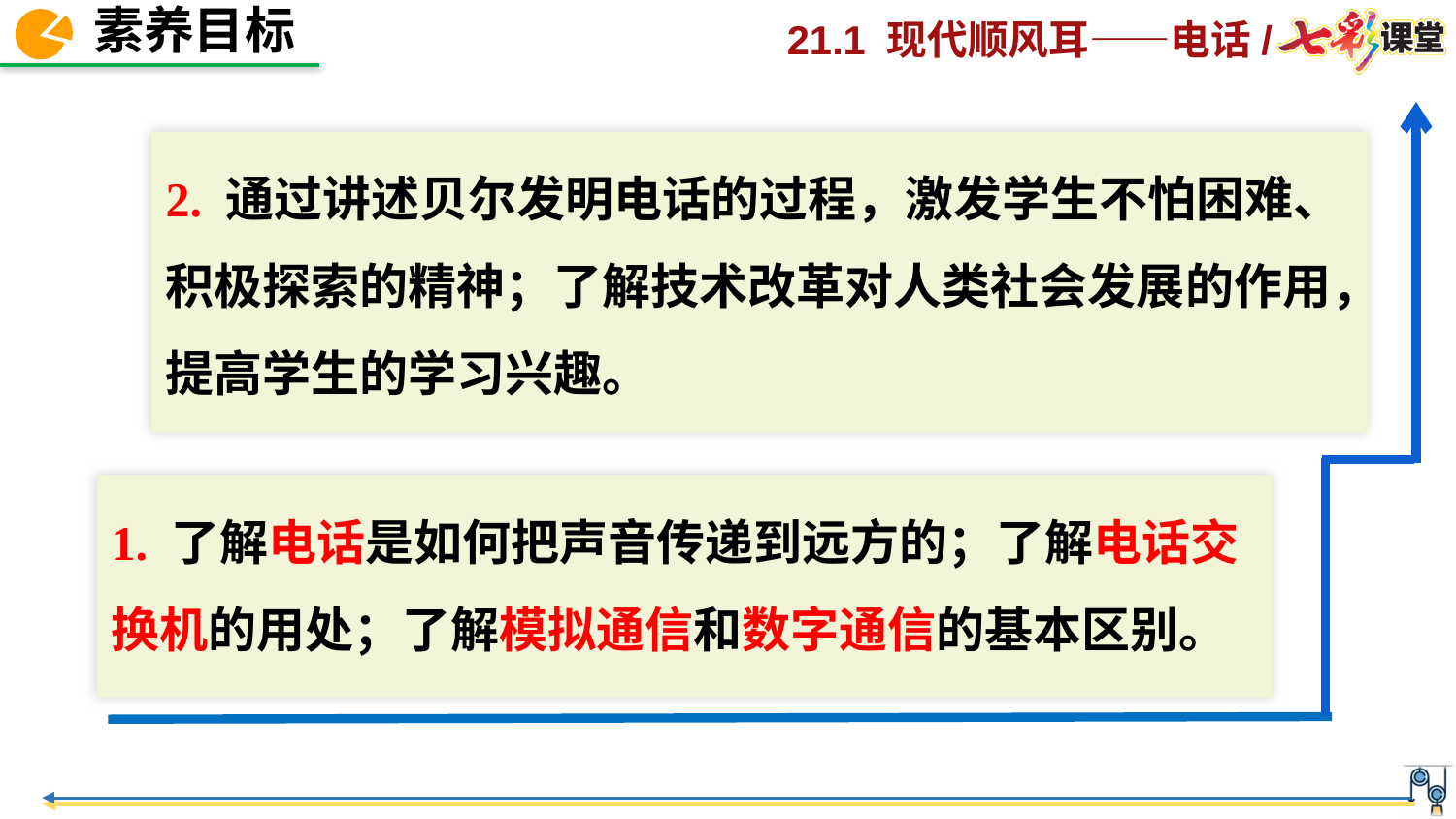

2. 通过讲述贝尔发明电话的过程，激发学生不怕困难、积极探索的精神；了解技术改革对人类社会发展的作用，提高学生的学习兴趣。
1. 了解电话是如何把声音传递到远方的；了解电话交换机的用处；了解模拟通信和数字通信的基本区别。